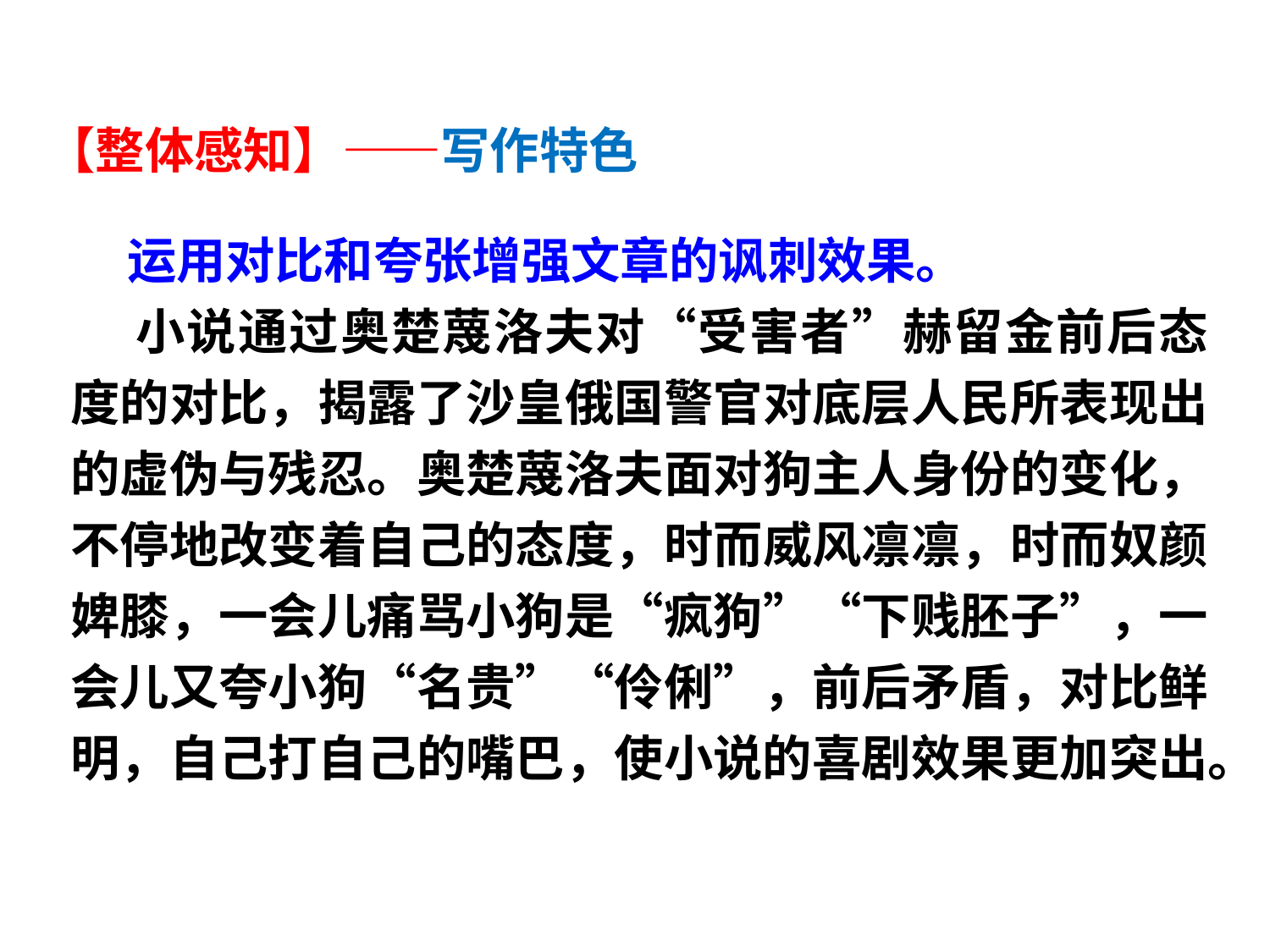

【整体感知】——写作特色
    运用对比和夸张增强文章的讽刺效果。
    小说通过奥楚蔑洛夫对“受害者”赫留金前后态度的对比，揭露了沙皇俄国警官对底层人民所表现出的虚伪与残忍。奥楚蔑洛夫面对狗主人身份的变化，不停地改变着自己的态度，时而威风凛凛，时而奴颜婢膝，一会儿痛骂小狗是“疯狗”“下贱胚子”，一会儿又夸小狗“名贵”“伶俐”，前后矛盾，对比鲜明，自己打自己的嘴巴，使小说的喜剧效果更加突出。